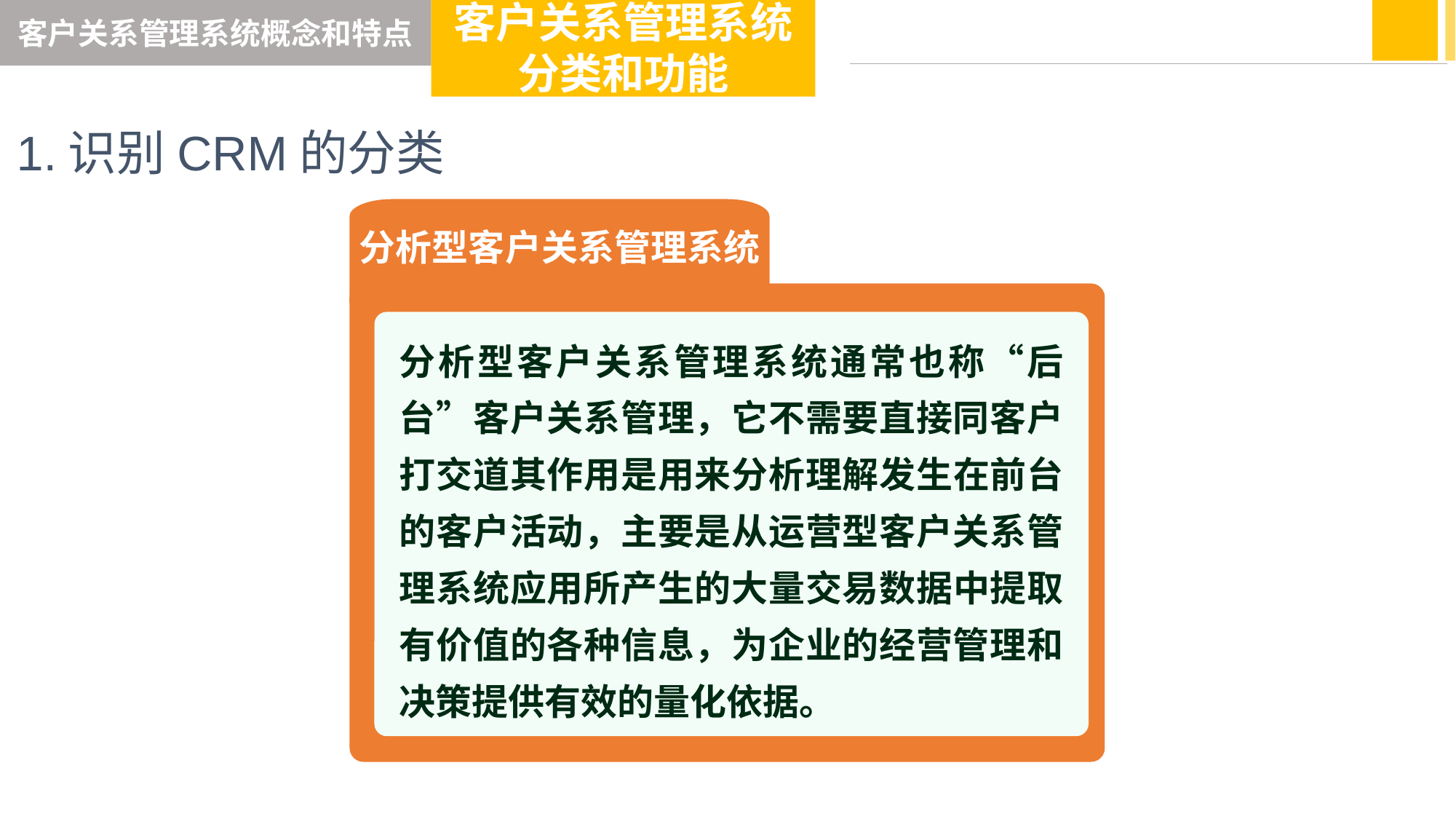

客户关系管理系统概念和特点
客户关系管理系统分类和功能

1.识别CRM的分类
分析型客户关系管理系统

分析型客户关系管理系统通常也称“后台”客户关系管理，它不需要直接同客户打交道其作用是用来分析理解发生在前台的客户活动，主要是从运营型客户关系管理系统应用所产生的大量交易数据中提取有价值的各种信息，为企业的经营管理和决策提供有效的量化依据。